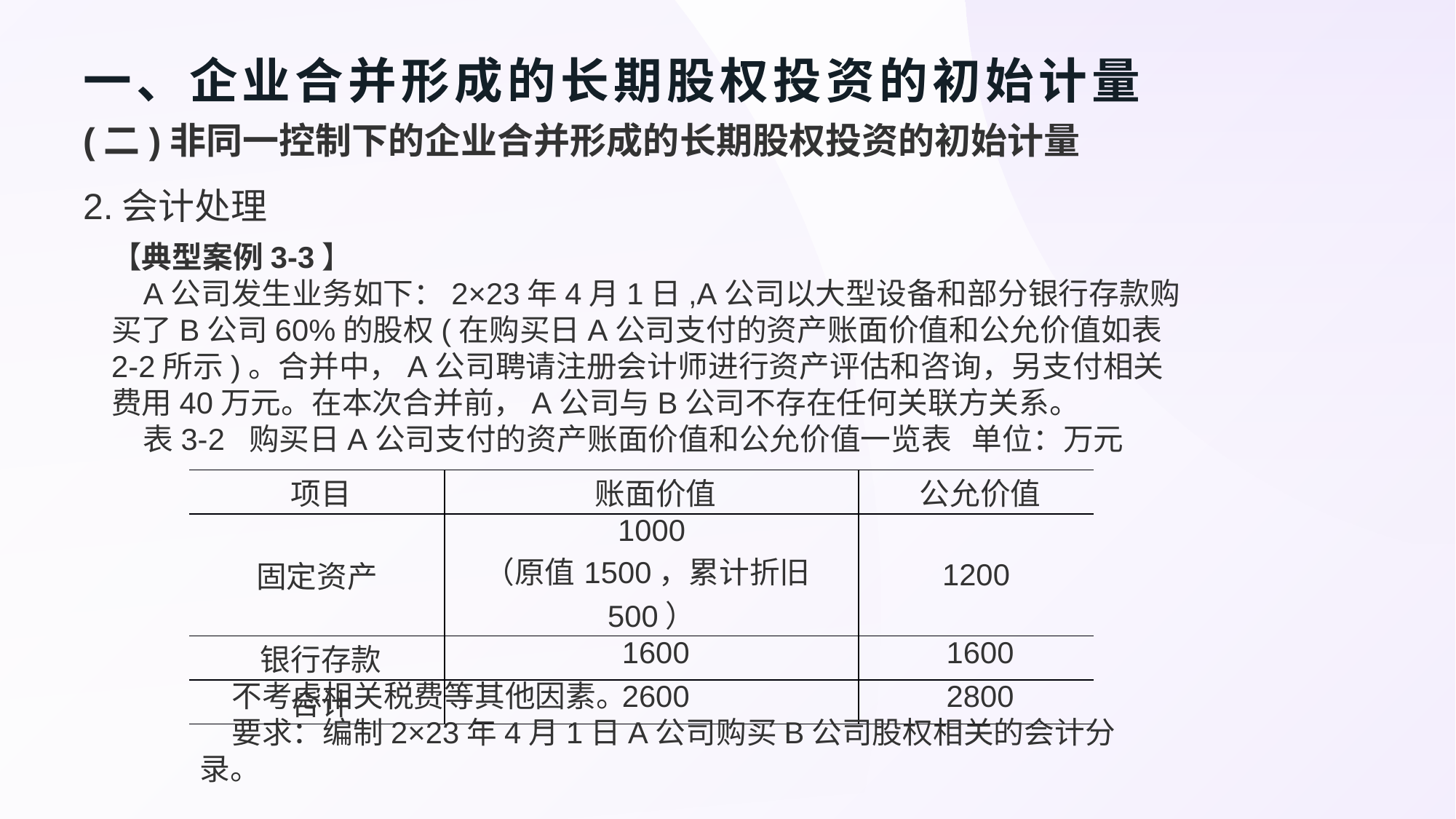

# 一、企业合并形成的长期股权投资的初始计量
(二)非同一控制下的企业合并形成的长期股权投资的初始计量
2.会计处理

【典型案例3-3】
A公司发生业务如下：2×23年4月1日,A公司以大型设备和部分银行存款购买了B公司60%的股权(在购买日A公司支付的资产账面价值和公允价值如表2-2所示)。合并中，A公司聘请注册会计师进行资产评估和咨询，另支付相关费用40万元。在本次合并前，A公司与B公司不存在任何关联方关系。
表3-2  购买日A公司支付的资产账面价值和公允价值一览表   单位：万元
| 项目 | 账面价值 | 公允价值 |
| --- | --- | --- |
| 固定资产 | 1000 （原值1500，累计折旧500） | 1200 |
| 银行存款 | 1600 | 1600 |
| 合计 | 2600 | 2800 |

不考虑相关税费等其他因素。
要求：编制2×23年4月1日A公司购买B公司股权相关的会计分录。